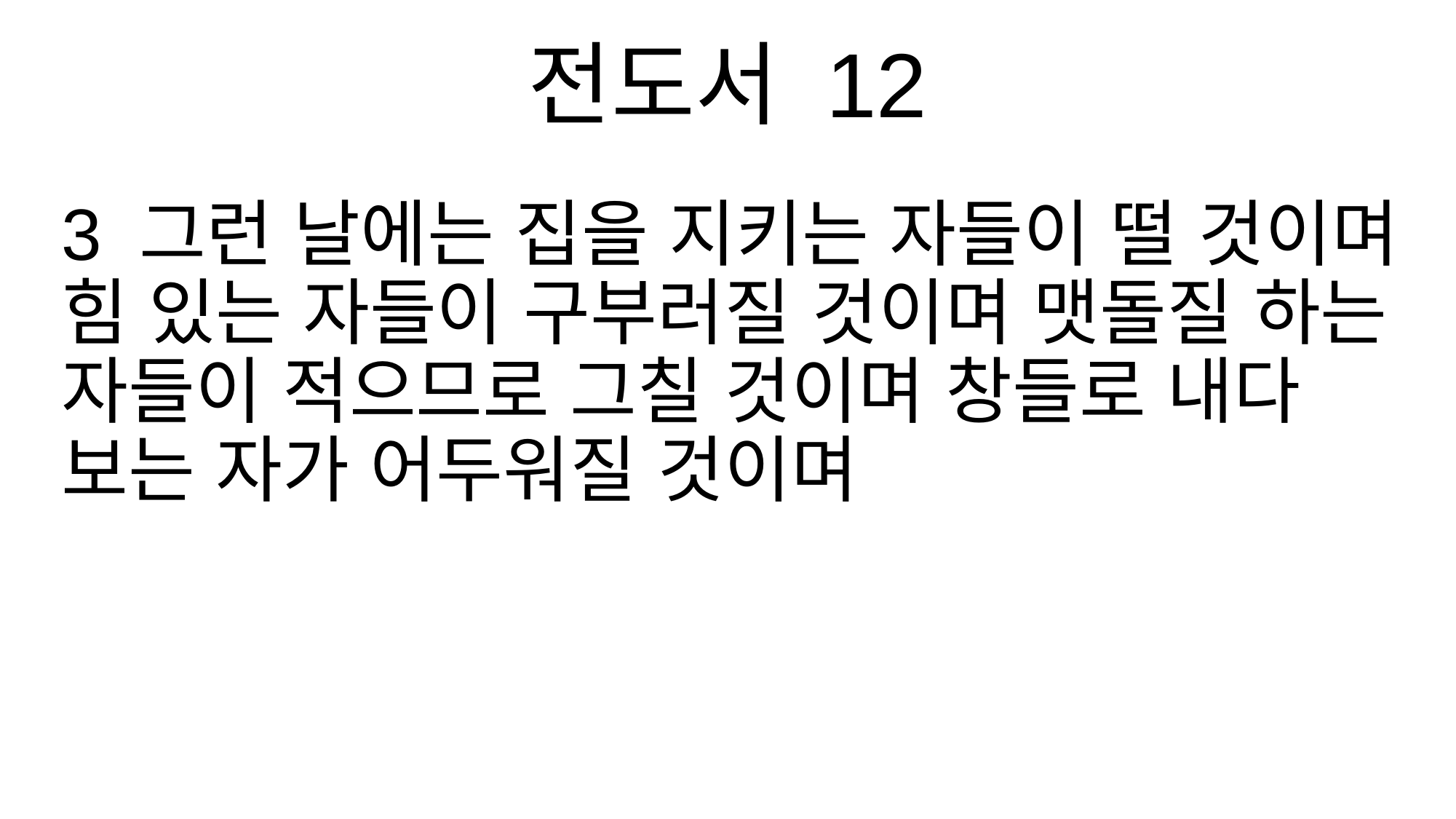

전도서 12
3 그런 날에는 집을 지키는 자들이 떨 것이며 힘 있는 자들이 구부러질 것이며 맷돌질 하는 자들이 적으므로 그칠 것이며 창들로 내다 보는 자가 어두워질 것이며